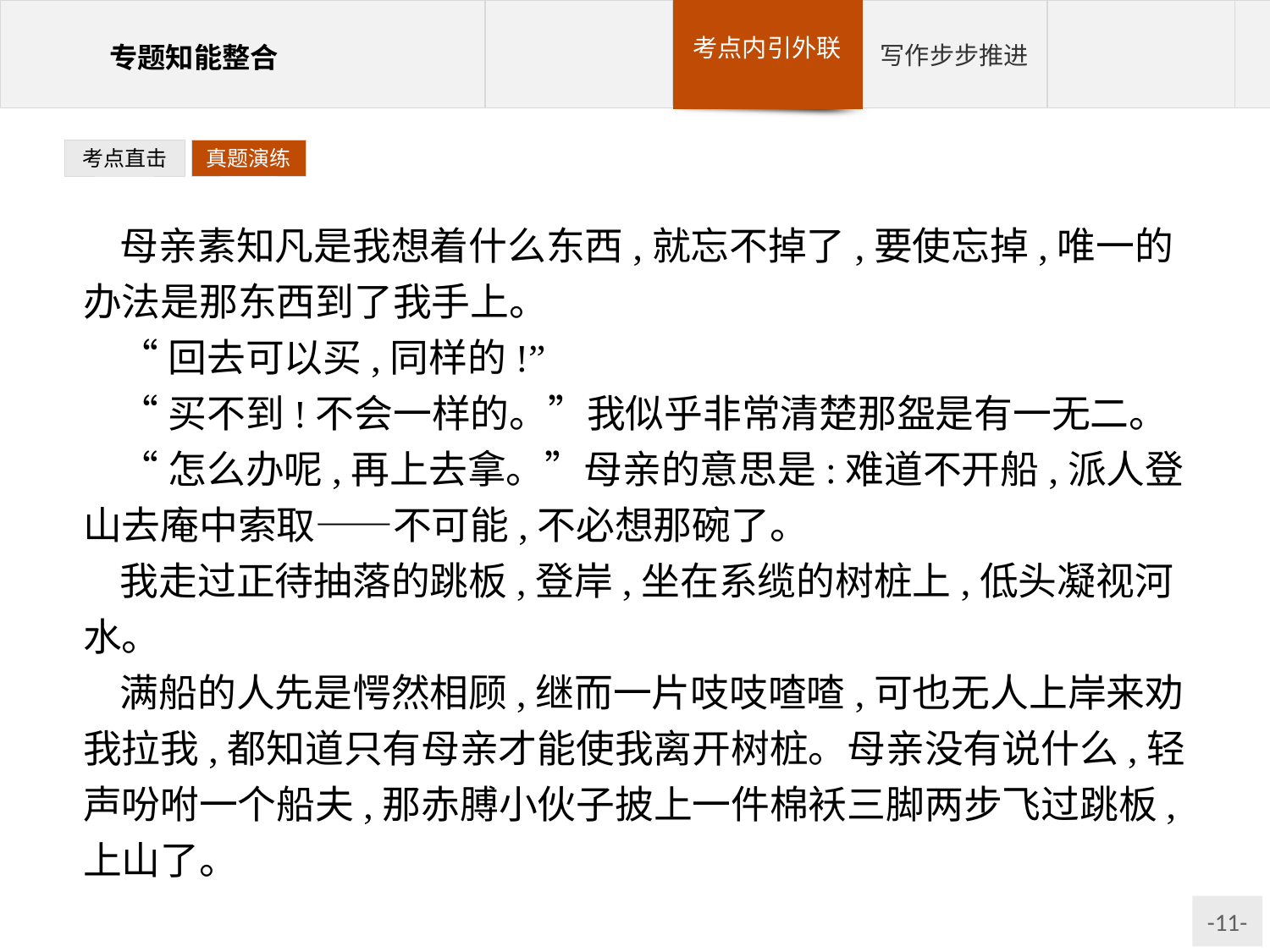

考点直击
真题演练
母亲素知凡是我想着什么东西,就忘不掉了,要使忘掉,唯一的办法是那东西到了我手上。
“回去可以买,同样的!”
“买不到!不会一样的。”我似乎非常清楚那盌是有一无二。
“怎么办呢,再上去拿。”母亲的意思是:难道不开船,派人登山去庵中索取——不可能,不必想那碗了。
我走过正待抽落的跳板,登岸,坐在系缆的树桩上,低头凝视河水。
满船的人先是愕然相顾,继而一片吱吱喳喳,可也无人上岸来劝我拉我,都知道只有母亲才能使我离开树桩。母亲没有说什么,轻声吩咐一个船夫,那赤膊小伙子披上一件棉袄三脚两步飞过跳板,上山了。